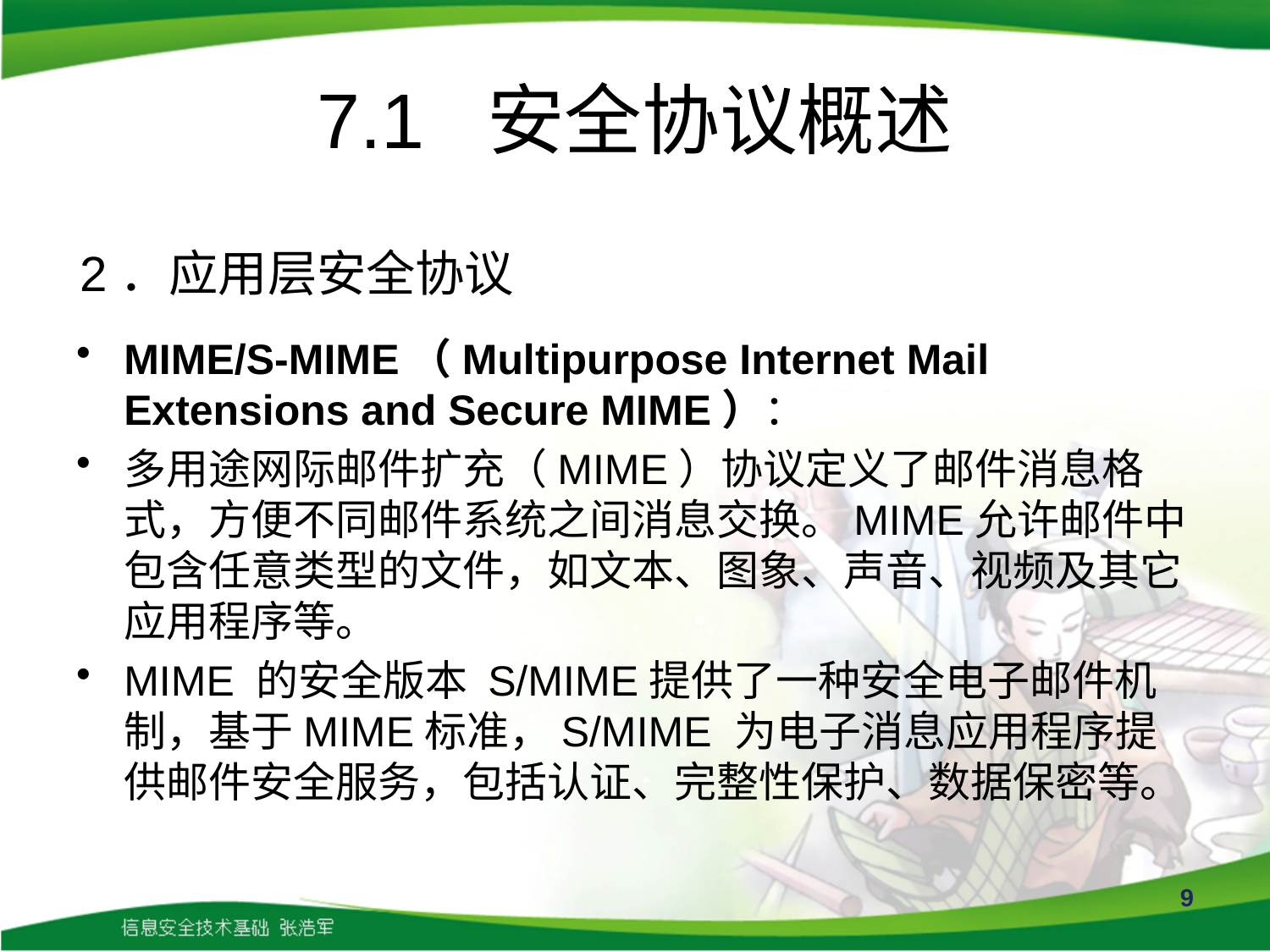

# 7.1  安全协议概述
2．应用层安全协议
MIME/S-MIME（Multipurpose Internet Mail Extensions and Secure MIME）：
多用途网际邮件扩充（MIME）协议定义了邮件消息格式，方便不同邮件系统之间消息交换。MIME允许邮件中包含任意类型的文件，如文本、图象、声音、视频及其它应用程序等。
MIME 的安全版本 S/MIME提供了一种安全电子邮件机制，基于MIME标准，S/MIME 为电子消息应用程序提供邮件安全服务，包括认证、完整性保护、数据保密等。
9